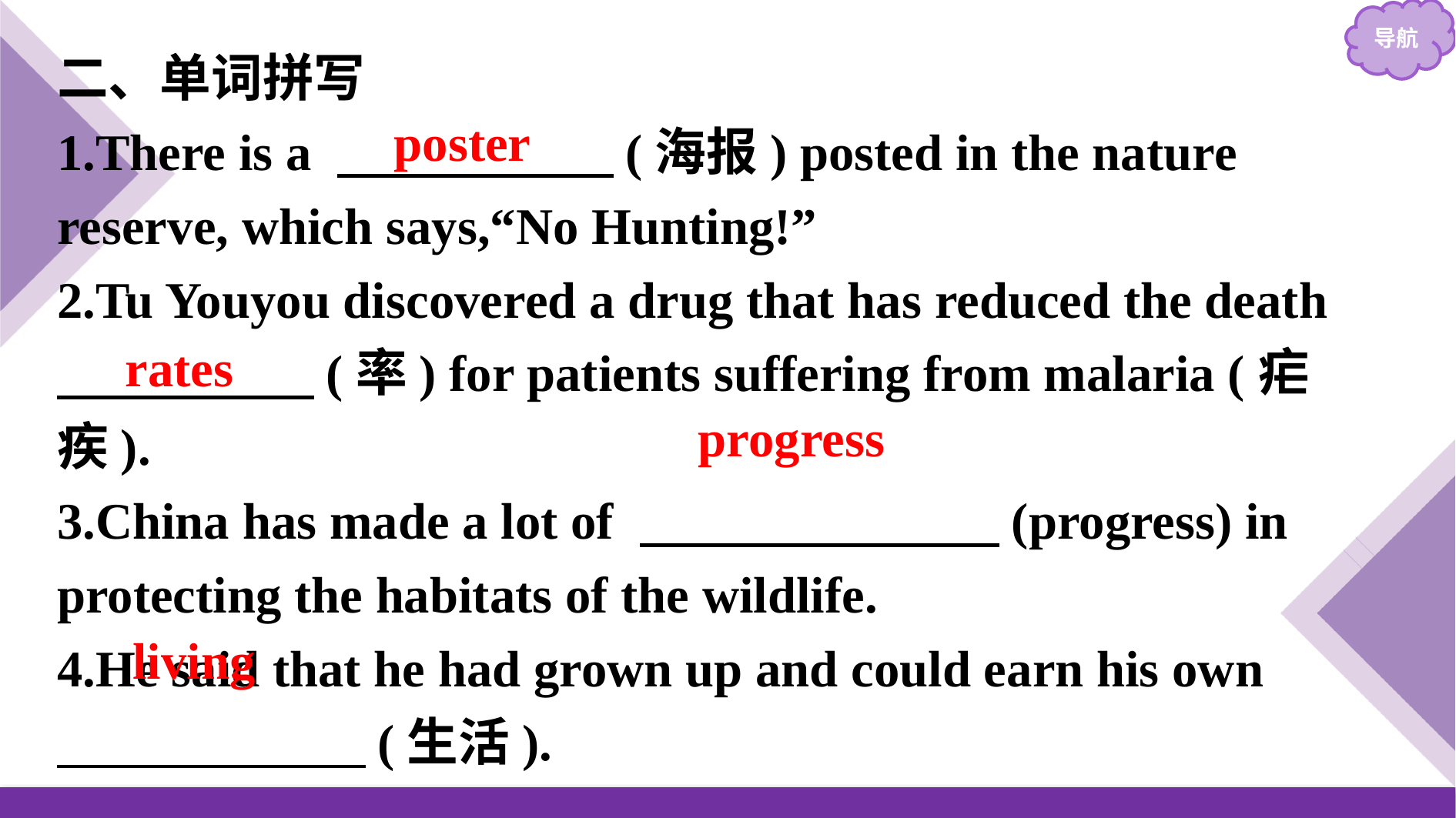

二、单词拼写
1.There is a 　　      　　(海报) posted in the nature reserve, which says,“No Hunting!”
2.Tu Youyou discovered a drug that has reduced the death
　　　　　(率) for patients suffering from malaria (疟疾).
3.China has made a lot of 　　　　　　　(progress) in protecting the habitats of the wildlife.
4.He said that he had grown up and could earn his own
　　　　　　(生活).
poster
rates
progress
living